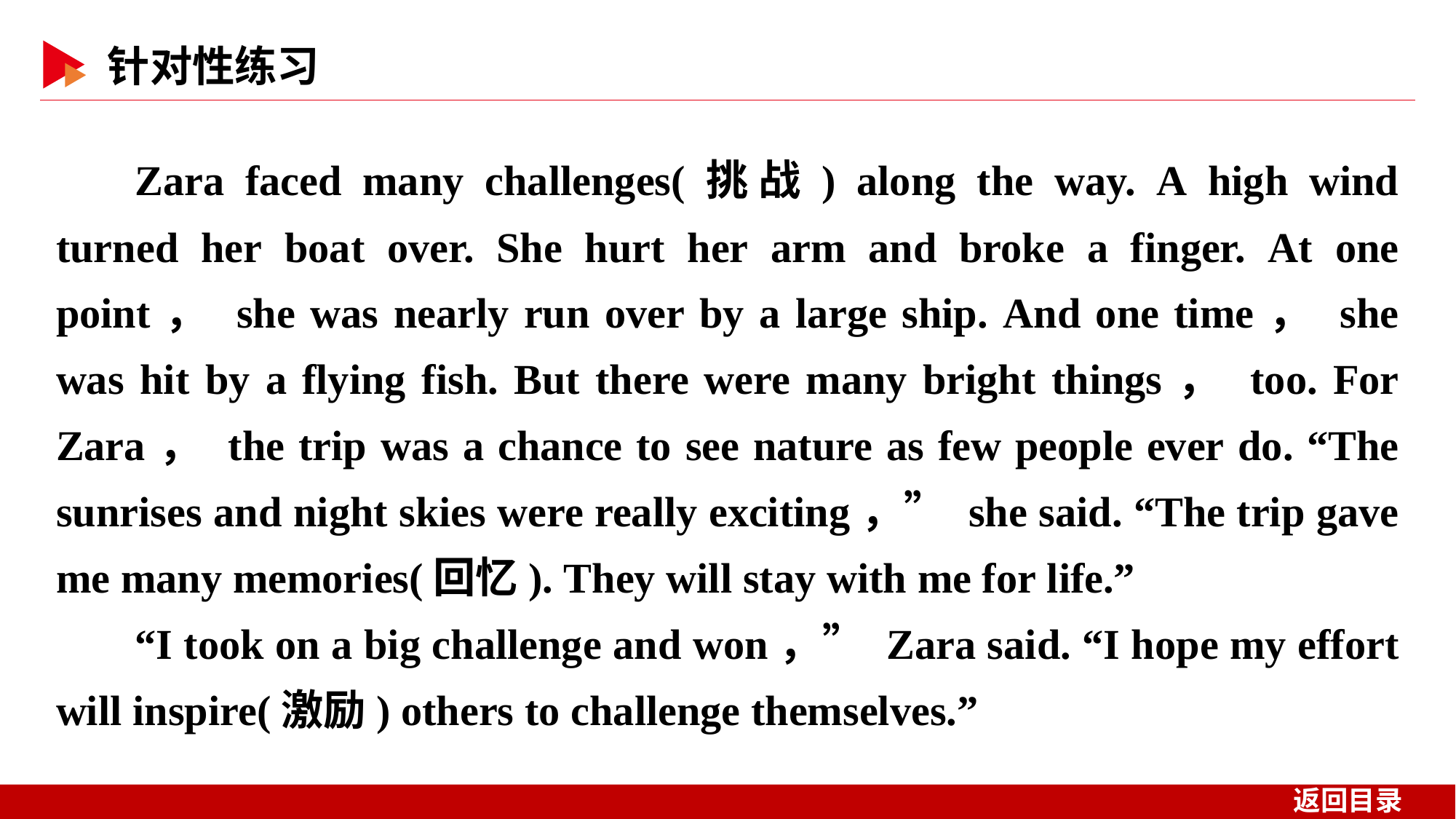

Zara faced many challenges(挑战) along the way. A high wind turned her boat over. She hurt her arm and broke a finger. At one point， she was nearly run over by a large ship. And one time， she was hit by a flying fish. But there were many bright things， too. For Zara， the trip was a chance to see nature as few people ever do. “The sunrises and night skies were really exciting，” she said. “The trip gave me many memories(回忆). They will stay with me for life.”
“I took on a big challenge and won，” Zara said. “I hope my effort will inspire(激励) others to challenge themselves.”